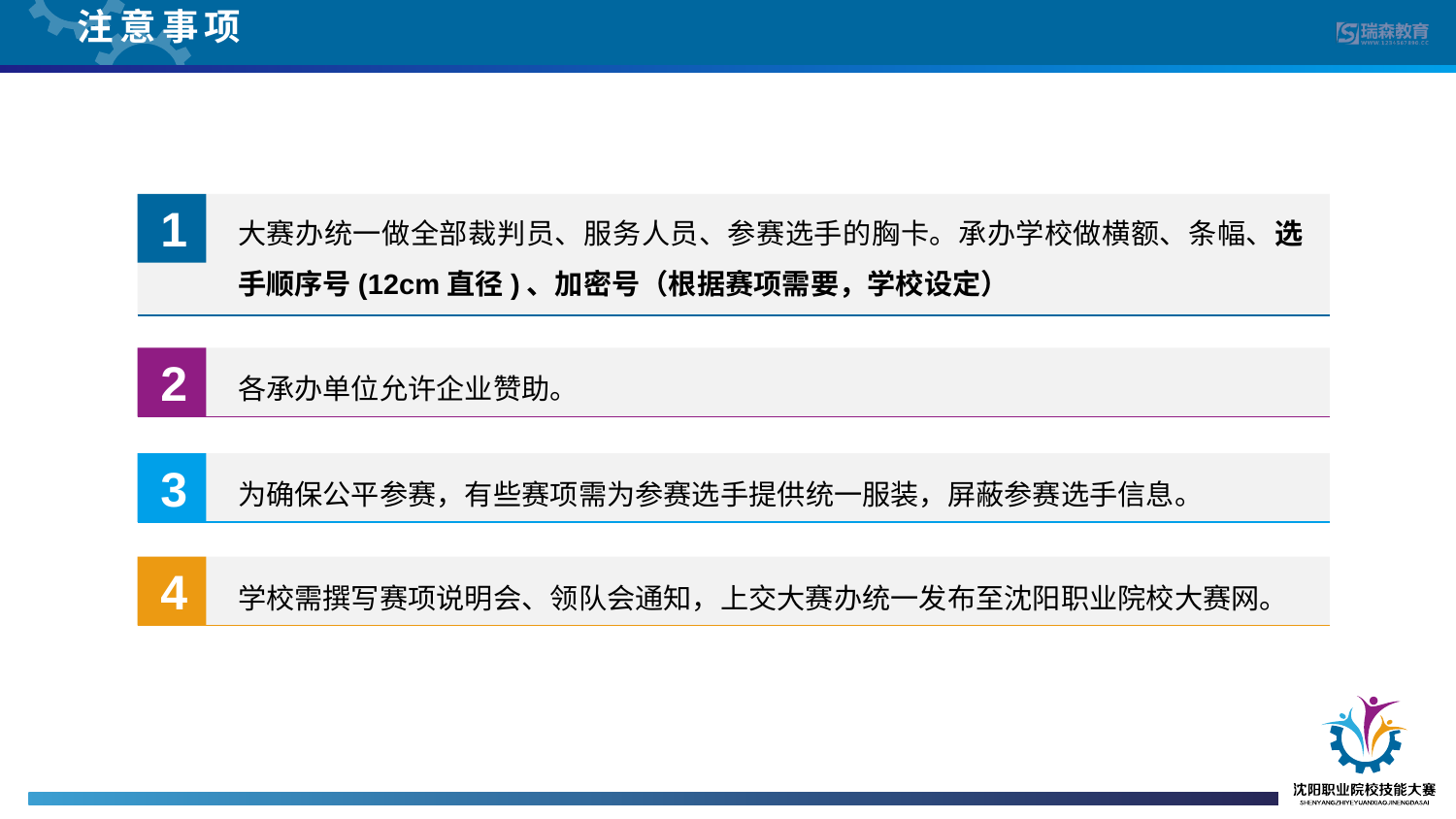

注意事项
大赛办统一做全部裁判员、服务人员、参赛选手的胸卡。承办学校做横额、条幅、选手顺序号(12cm直径)、加密号（根据赛项需要，学校设定）
1

2
各承办单位允许企业赞助。

3
为确保公平参赛，有些赛项需为参赛选手提供统一服装，屏蔽参赛选手信息。

4
学校需撰写赛项说明会、领队会通知，上交大赛办统一发布至沈阳职业院校大赛网。